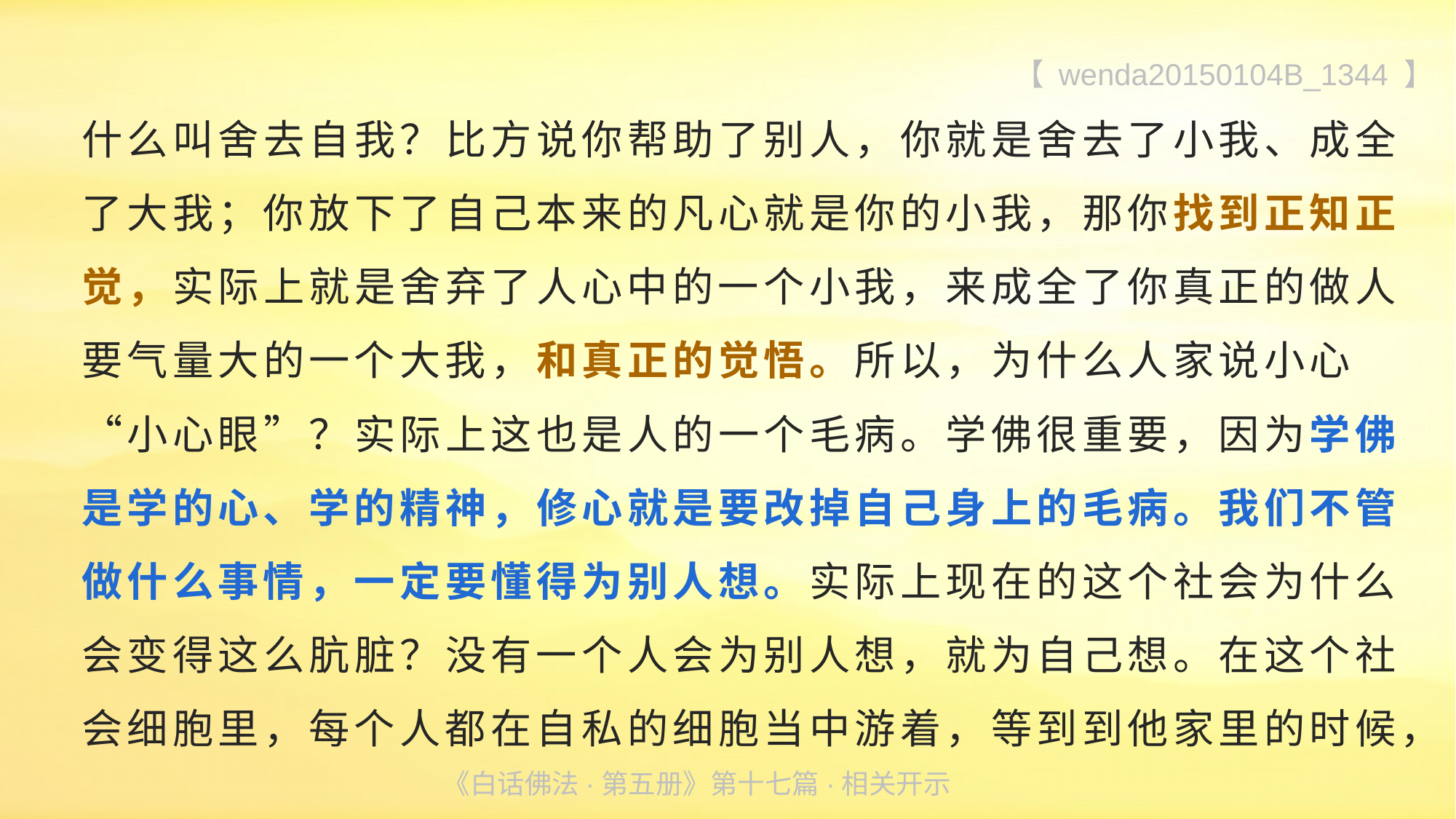

【 wenda20150104B_1344 】
什么叫舍去自我？比方说你帮助了别人，你就是舍去了小我、成全了大我；你放下了自己本来的凡心就是你的小我，那你找到正知正觉，实际上就是舍弃了人心中的一个小我，来成全了你真正的做人要气量大的一个大我，和真正的觉悟。所以，为什么人家说小心“小心眼”？实际上这也是人的一个毛病。学佛很重要，因为学佛是学的心、学的精神，修心就是要改掉自己身上的毛病。我们不管做什么事情，一定要懂得为别人想。实际上现在的这个社会为什么会变得这么肮脏？没有一个人会为别人想，就为自己想。在这个社会细胞里，每个人都在自私的细胞当中游着，等到到他家里的时候，
《白话佛法·第五册》第十七篇·相关开示